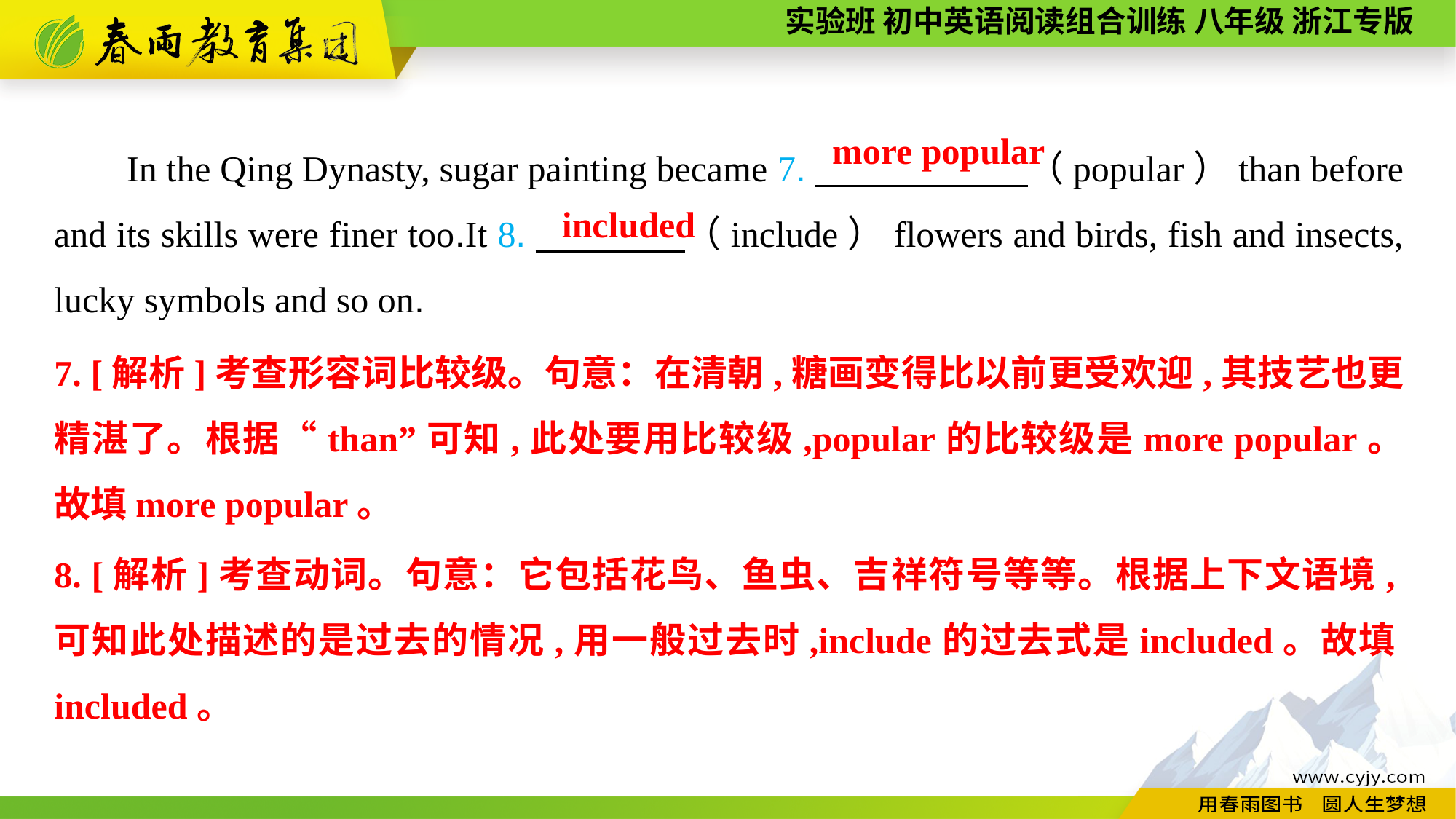

In the Qing Dynasty, sugar painting became 7.　　        　　（popular）than before and its skills were finer too.It 8.　　　　（include）flowers and birds, fish and insects, lucky symbols and so on.
more popular
included
7. [解析]考查形容词比较级。句意：在清朝,糖画变得比以前更受欢迎,其技艺也更精湛了。根据“than”可知,此处要用比较级,popular的比较级是more popular。故填more popular。
8. [解析]考查动词。句意：它包括花鸟、鱼虫、吉祥符号等等。根据上下文语境,可知此处描述的是过去的情况,用一般过去时,include的过去式是included。故填included。